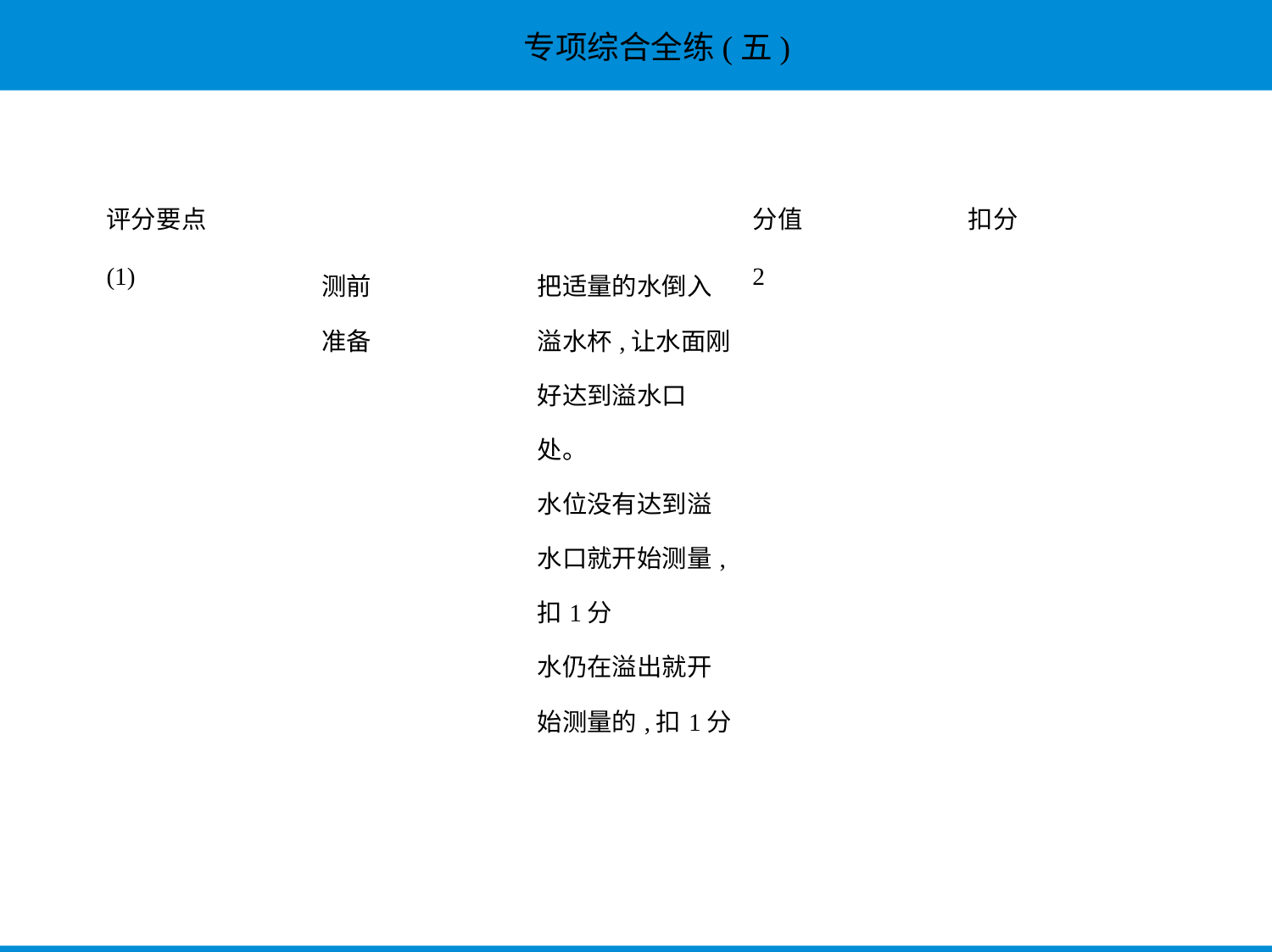

| 评分要点 |  |  | 分值 | 扣分 |
| --- | --- | --- | --- | --- |
| (1) | 测前 准备 | 把适量的水倒入 溢水杯,让水面刚 好达到溢水口 处。 水位没有达到溢 水口就开始测量, 扣1分 水仍在溢出就开 始测量的,扣1分 | 2 |  |